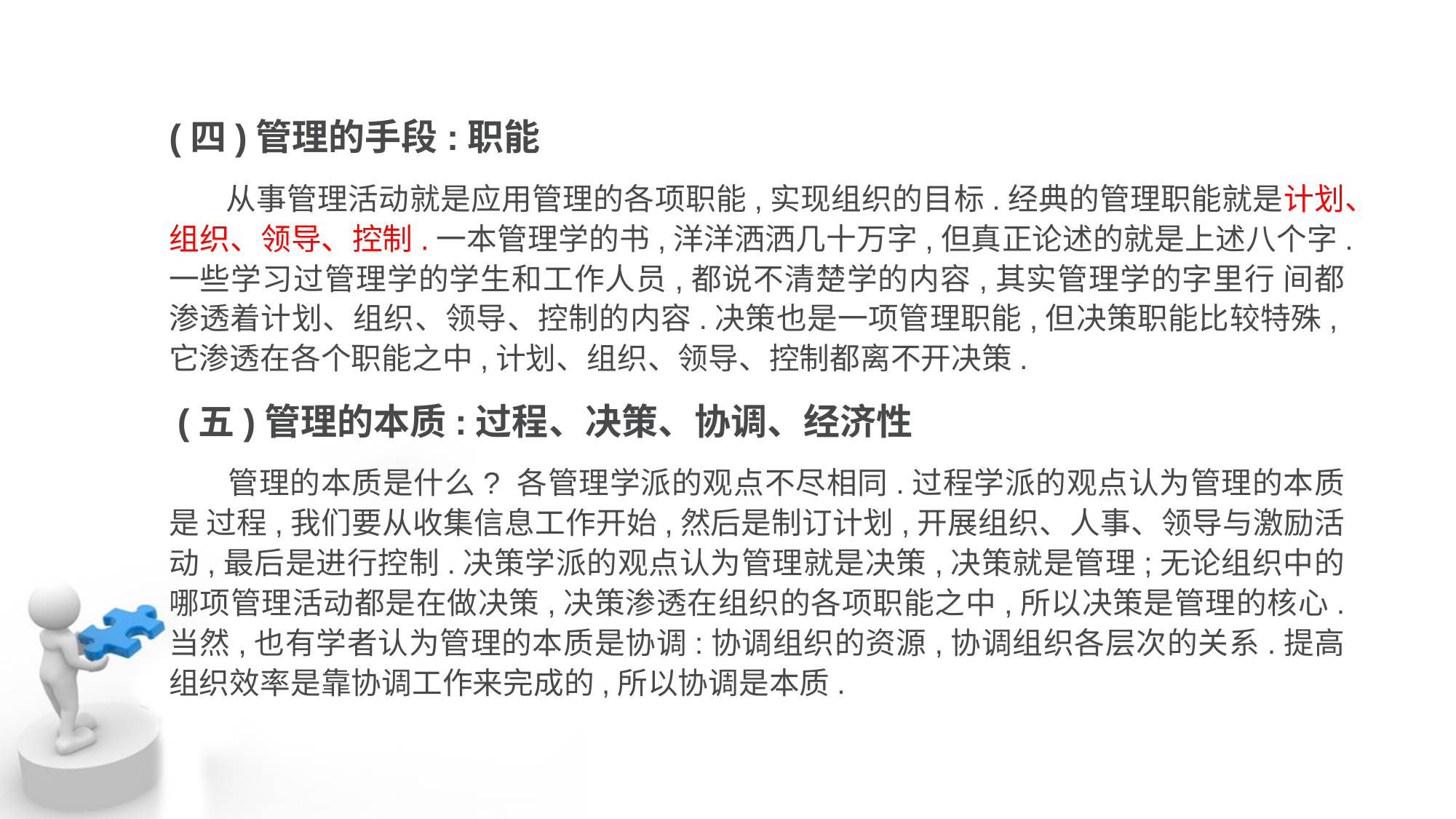

(四)管理的手段:职能
       从事管理活动就是应用管理的各项职能,实现组织的目标.经典的管理职能就是计划、组织、领导、控制.一本管理学的书,洋洋洒洒几十万字,但真正论述的就是上述八个字.一些学习过管理学的学生和工作人员,都说不清楚学的内容,其实管理学的字里行 间都渗透着计划、组织、领导、控制的内容.决策也是一项管理职能,但决策职能比较特殊,它渗透在各个职能之中,计划、组织、领导、控制都离不开决策.
 (五)管理的本质:过程、决策、协调、经济性
       管理的本质是什么? 各管理学派的观点不尽相同.过程学派的观点认为管理的本质是 过程,我们要从收集信息工作开始,然后是制订计划,开展组织、人事、领导与激励活动,最后是进行控制.决策学派的观点认为管理就是决策,决策就是管理;无论组织中的 哪项管理活动都是在做决策,决策渗透在组织的各项职能之中,所以决策是管理的核心. 当然,也有学者认为管理的本质是协调:协调组织的资源,协调组织各层次的关系.提高组织效率是靠协调工作来完成的,所以协调是本质.